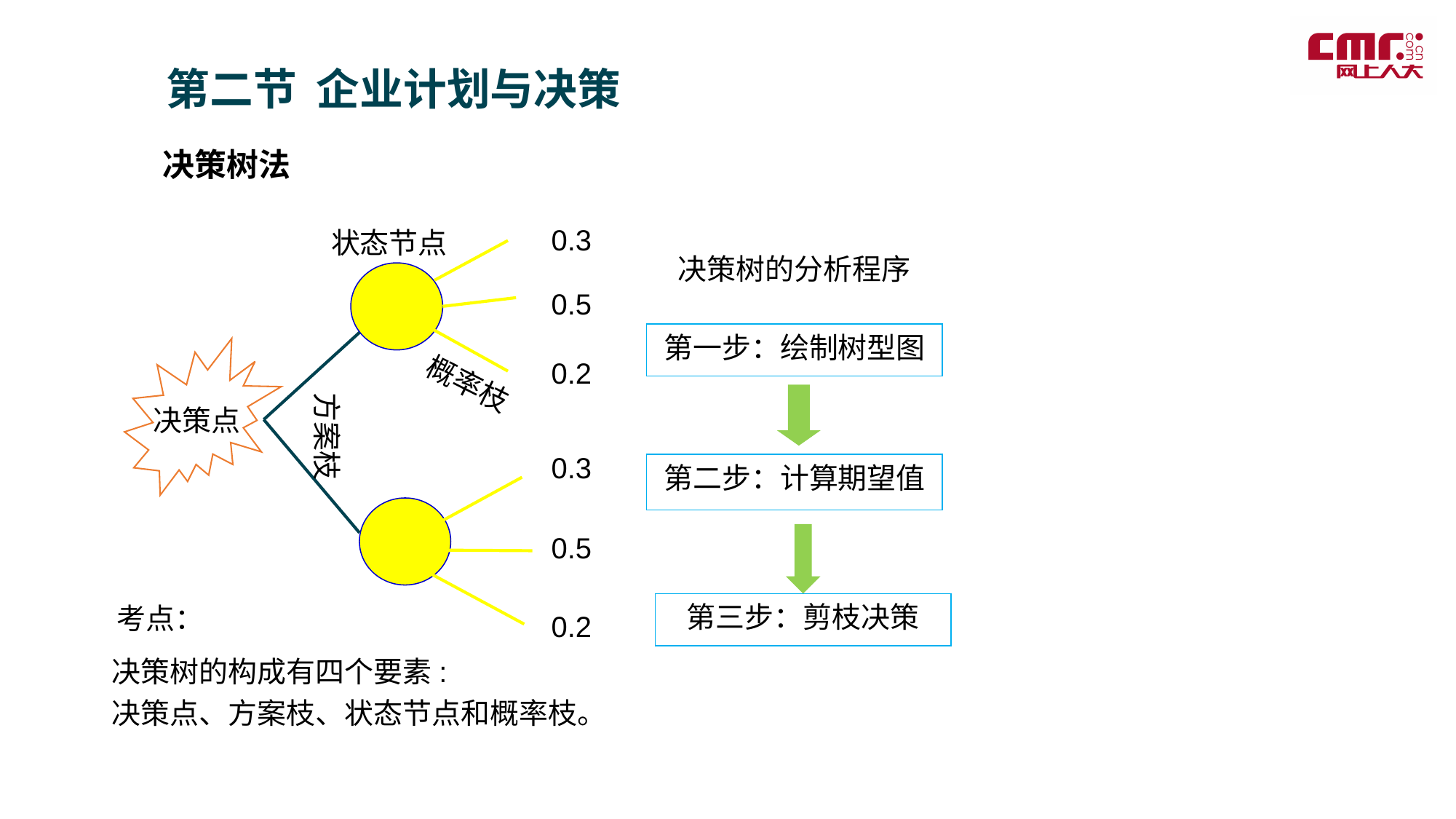

第二节  企业计划与决策
决策树法
0.3
状态节点

决策树的分析程序

0.5

第一步：绘制树型图

决策点
0.2
概率枝
方案枝

0.3
第二步：计算期望值

0.5

第三步：剪枝决策
考点：
0.2
决策树的构成有四个要素:
决策点、方案枝、状态节点和概率枝。